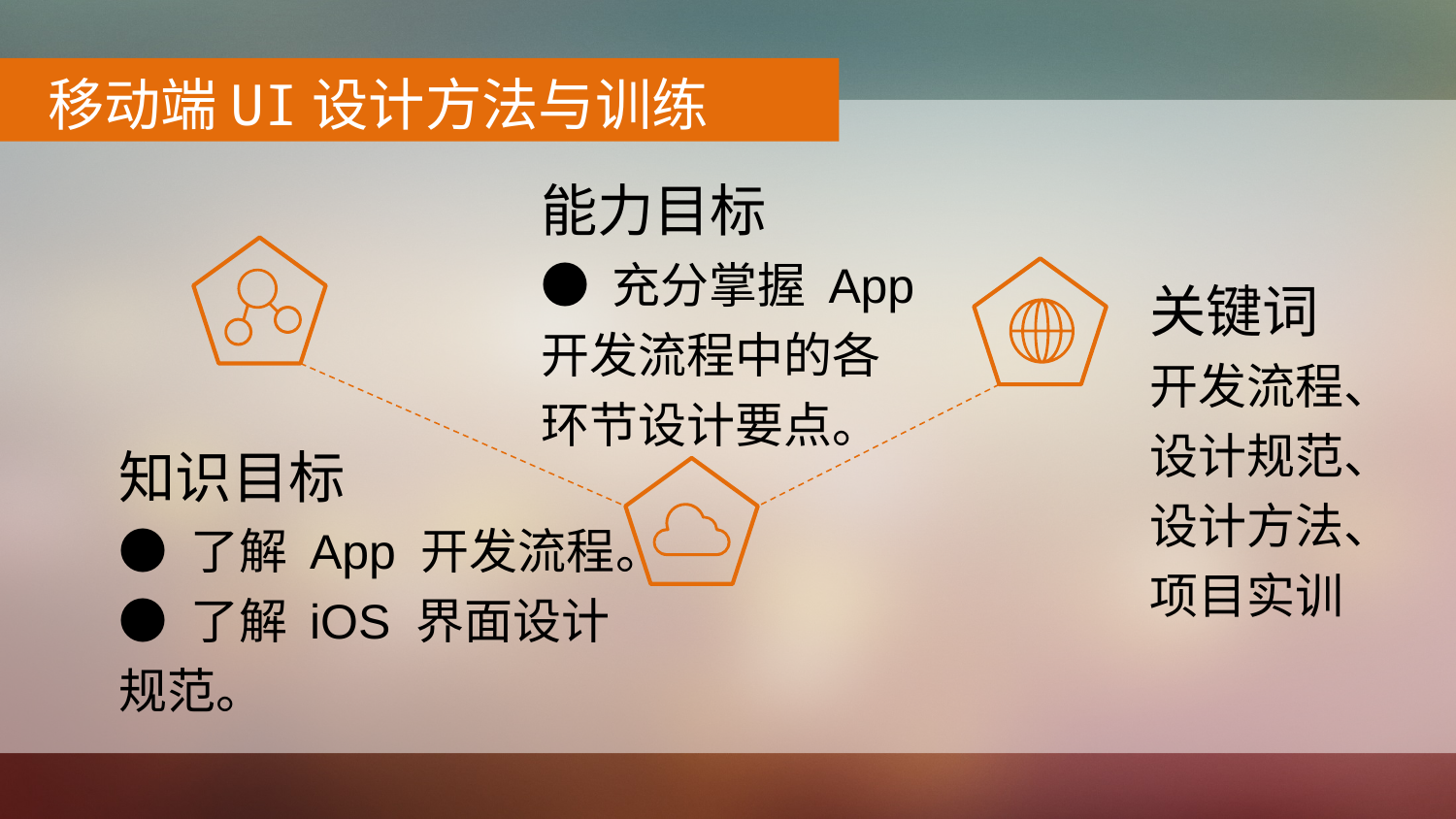

移动端UI设计方法与训练
能力目标
● 充分掌握 App 开发流程中的各环节设计要点。

关键词
开发流程、设计规范、设计方法、项目实训

知识目标
● 了解 App 开发流程。
● 了解 iOS 界面设计规范。